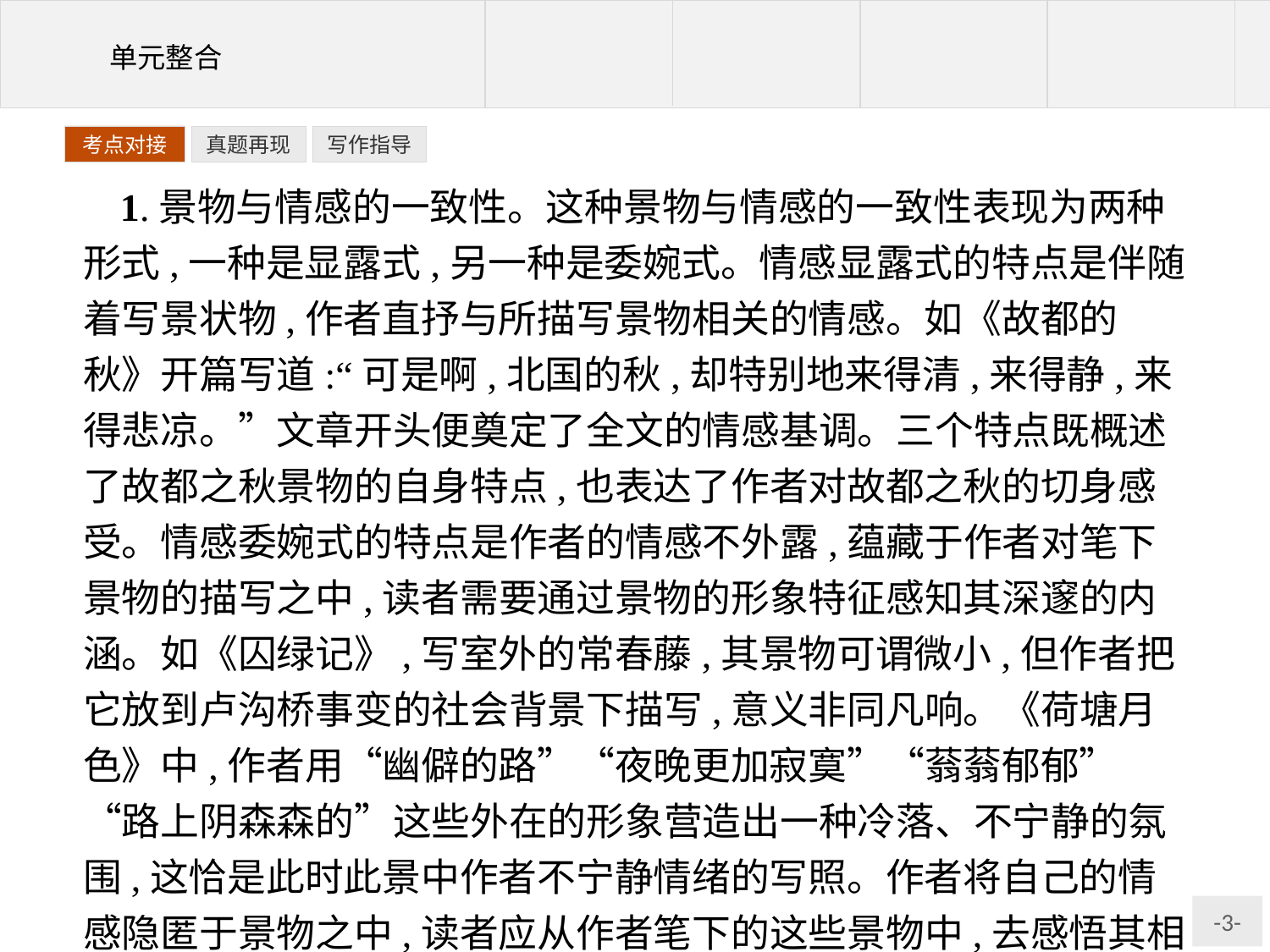

写作指导
考点对接
真题再现
1.景物与情感的一致性。这种景物与情感的一致性表现为两种形式,一种是显露式,另一种是委婉式。情感显露式的特点是伴随着写景状物,作者直抒与所描写景物相关的情感。如《故都的秋》开篇写道:“可是啊,北国的秋,却特别地来得清,来得静,来得悲凉。”文章开头便奠定了全文的情感基调。三个特点既概述了故都之秋景物的自身特点,也表达了作者对故都之秋的切身感受。情感委婉式的特点是作者的情感不外露,蕴藏于作者对笔下景物的描写之中,读者需要通过景物的形象特征感知其深邃的内涵。如《囚绿记》,写室外的常春藤,其景物可谓微小,但作者把它放到卢沟桥事变的社会背景下描写,意义非同凡响。《荷塘月色》中,作者用“幽僻的路”“夜晚更加寂寞”“蓊蓊郁郁”“路上阴森森的”这些外在的形象营造出一种冷落、不宁静的氛围,这恰是此时此景中作者不宁静情绪的写照。作者将自己的情感隐匿于景物之中,读者应从作者笔下的这些景物中,去感悟其相关的情感,以准确地把握作者感情的脉络。